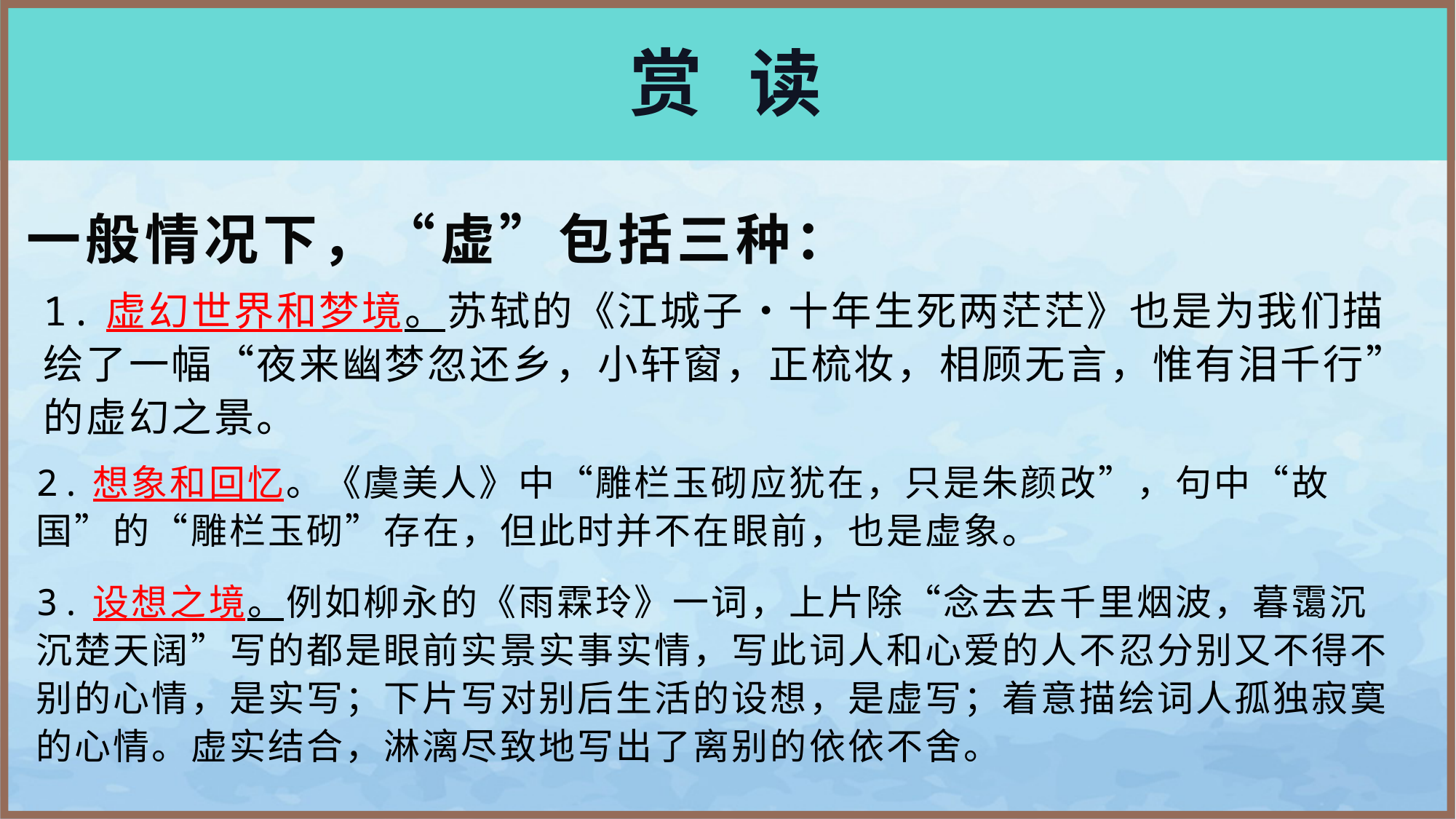

# 赏  读
一般情况下，“虚”包括三种：
1.虚幻世界和梦境。苏轼的《江城子•十年生死两茫茫》也是为我们描绘了一幅“夜来幽梦忽还乡，小轩窗，正梳妆，相顾无言，惟有泪千行”的虚幻之景。

2.想象和回忆。《虞美人》中“雕栏玉砌应犹在，只是朱颜改”，句中“故国”的“雕栏玉砌”存在，但此时并不在眼前，也是虚象。

3.设想之境。例如柳永的《雨霖玲》一词，上片除“念去去千里烟波，暮霭沉沉楚天阔”写的都是眼前实景实事实情，写此词人和心爱的人不忍分别又不得不别的心情，是实写；下片写对别后生活的设想，是虚写；着意描绘词人孤独寂寞的心情。虚实结合，淋漓尽致地写出了离别的依依不舍。